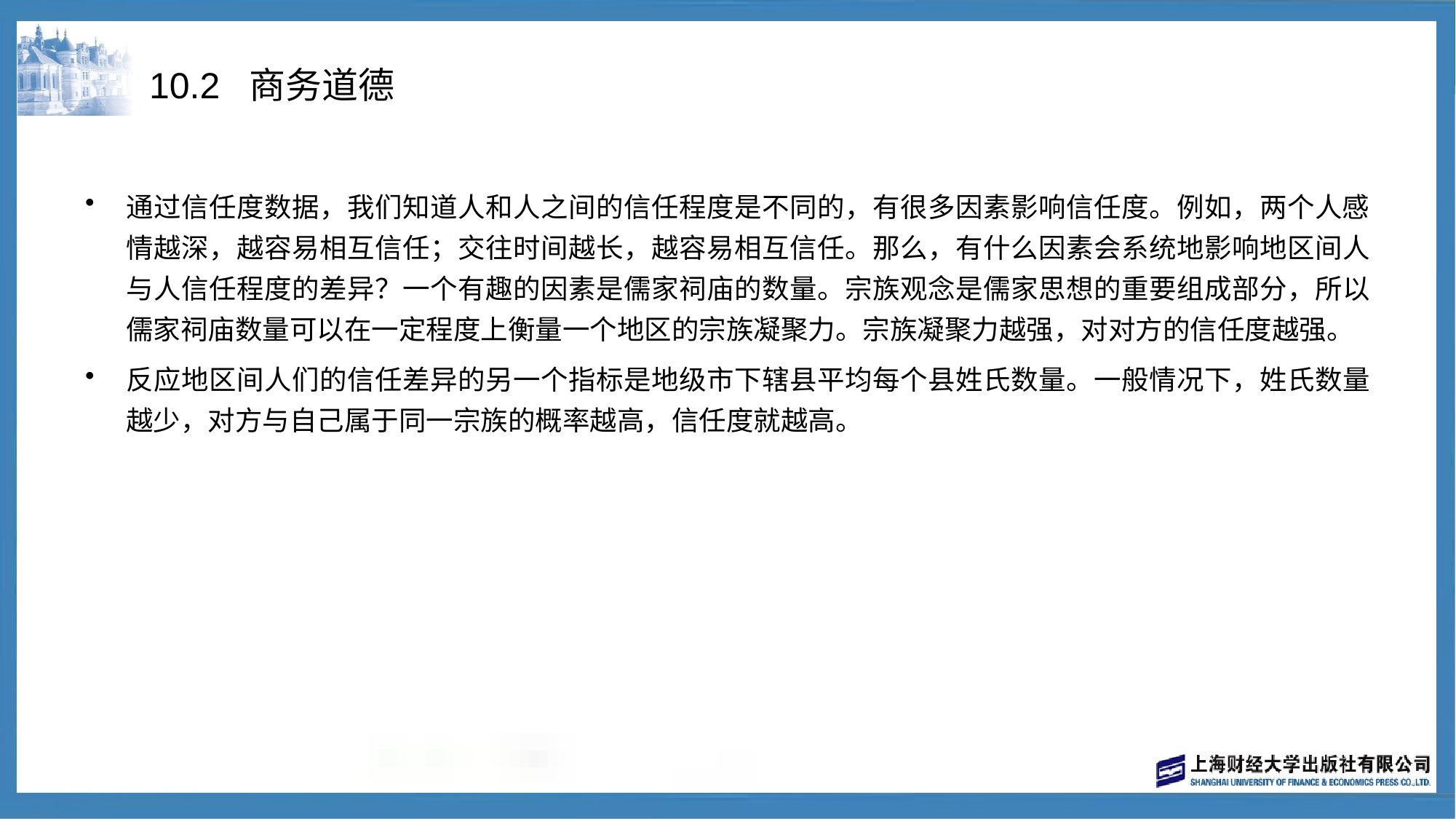

# 10.2  商务道德
通过信任度数据，我们知道人和人之间的信任程度是不同的，有很多因素影响信任度。例如，两个人感情越深，越容易相互信任；交往时间越长，越容易相互信任。那么，有什么因素会系统地影响地区间人与人信任程度的差异？一个有趣的因素是儒家祠庙的数量。宗族观念是儒家思想的重要组成部分，所以儒家祠庙数量可以在一定程度上衡量一个地区的宗族凝聚力。宗族凝聚力越强，对对方的信任度越强。
反应地区间人们的信任差异的另一个指标是地级市下辖县平均每个县姓氏数量。一般情况下，姓氏数量越少，对方与自己属于同一宗族的概率越高，信任度就越高。